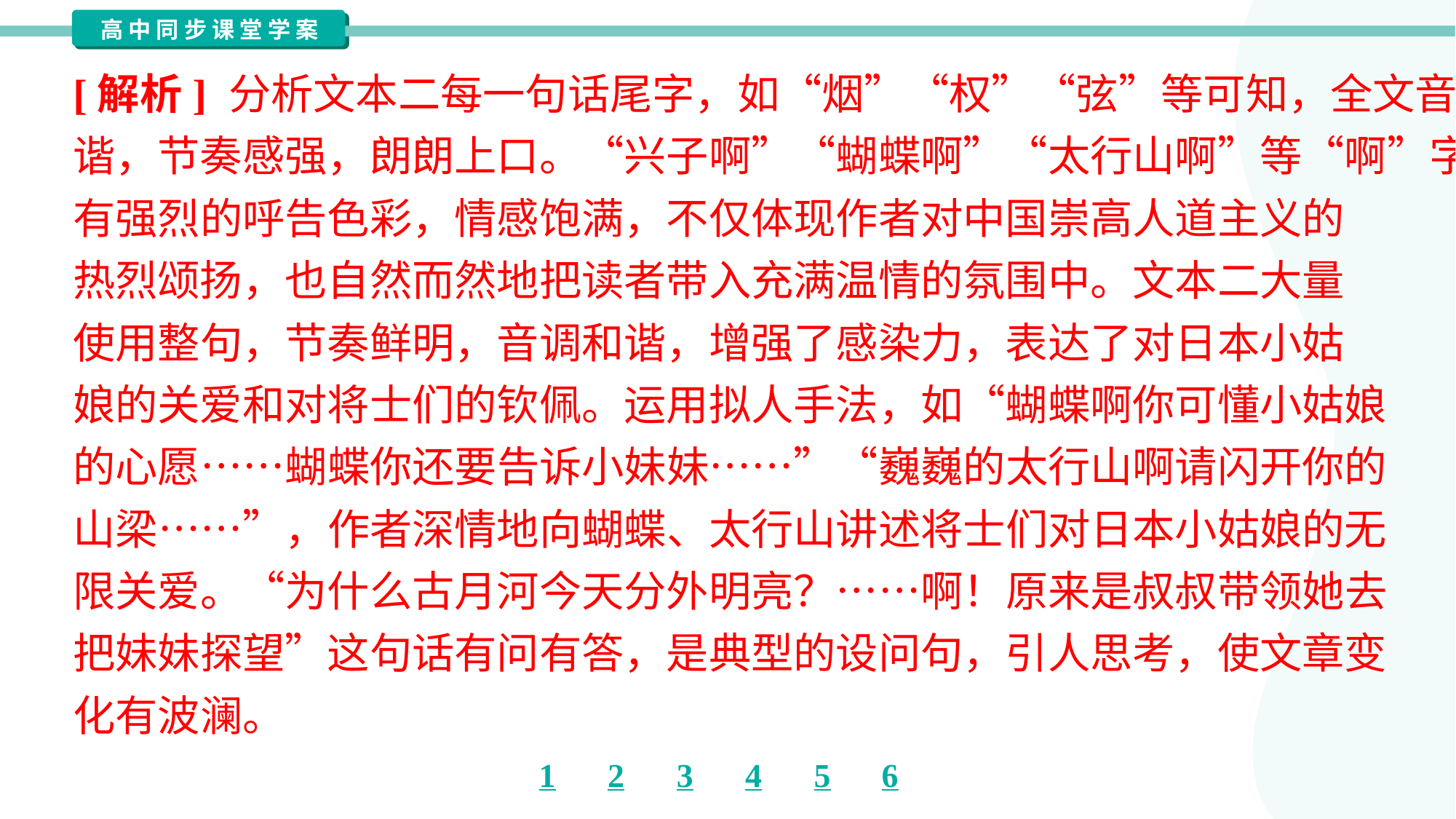

[解析] 分析文本二每一句话尾字，如“烟”“权”“弦”等可知，全文音韵和
谐，节奏感强，朗朗上口。“兴子啊”“蝴蝶啊”“太行山啊”等“啊”字，带
有强烈的呼告色彩，情感饱满，不仅体现作者对中国崇高人道主义的
热烈颂扬，也自然而然地把读者带入充满温情的氛围中。文本二大量
使用整句，节奏鲜明，音调和谐，增强了感染力，表达了对日本小姑
娘的关爱和对将士们的钦佩。运用拟人手法，如“蝴蝶啊你可懂小姑娘
的心愿……蝴蝶你还要告诉小妹妹……”“巍巍的太行山啊请闪开你的
山梁……”，作者深情地向蝴蝶、太行山讲述将士们对日本小姑娘的无
限关爱。“为什么古月河今天分外明亮？……啊！原来是叔叔带领她去
把妹妹探望”这句话有问有答，是典型的设问句，引人思考，使文章变
化有波澜。